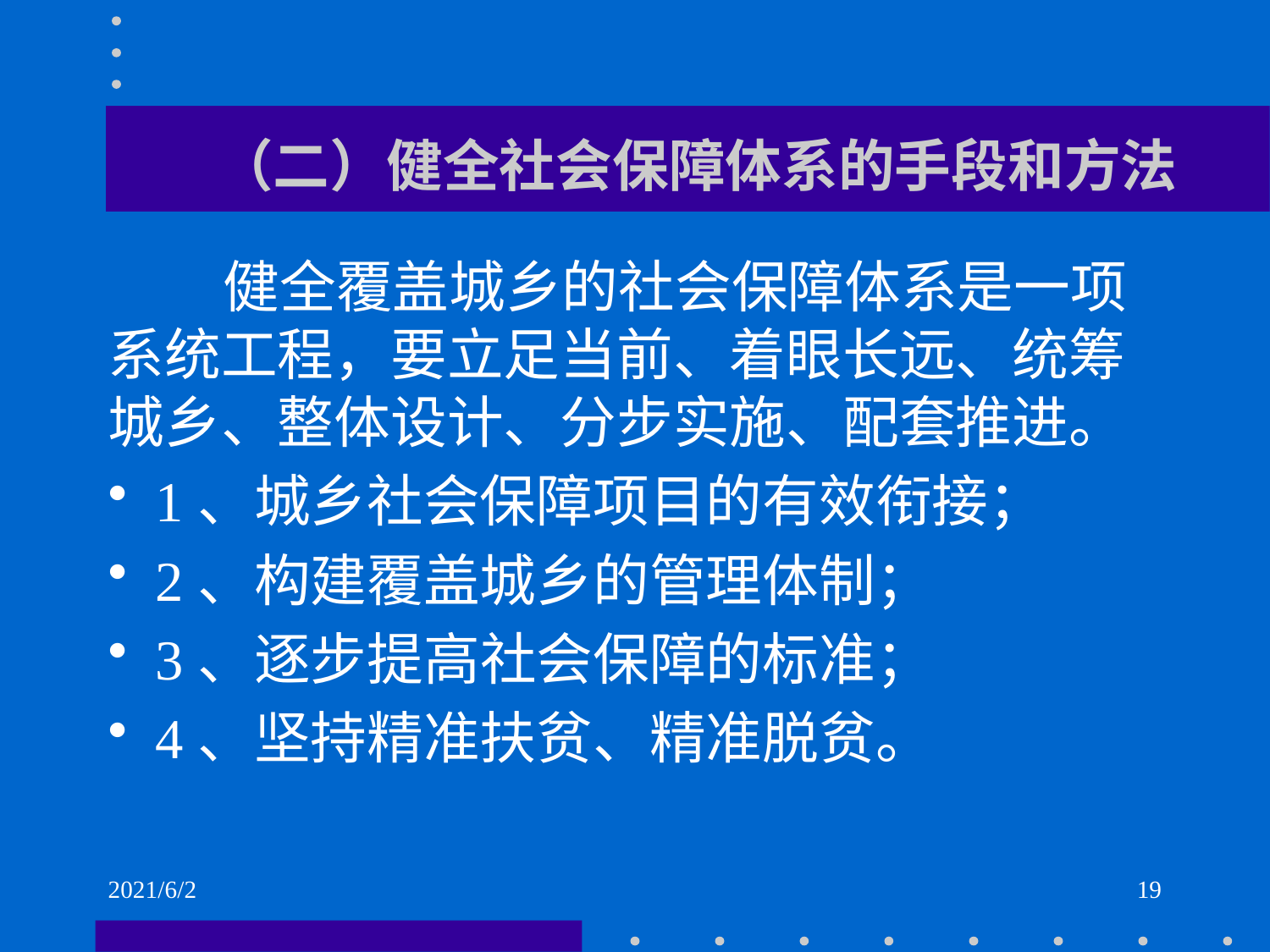

# （二）健全社会保障体系的手段和方法
        健全覆盖城乡的社会保障体系是一项系统工程，要立足当前、着眼长远、统筹城乡、整体设计、分步实施、配套推进。
1、城乡社会保障项目的有效衔接；
2、构建覆盖城乡的管理体制；
3、逐步提高社会保障的标准；
4、坚持精准扶贫、精准脱贫。
2021/6/2
19